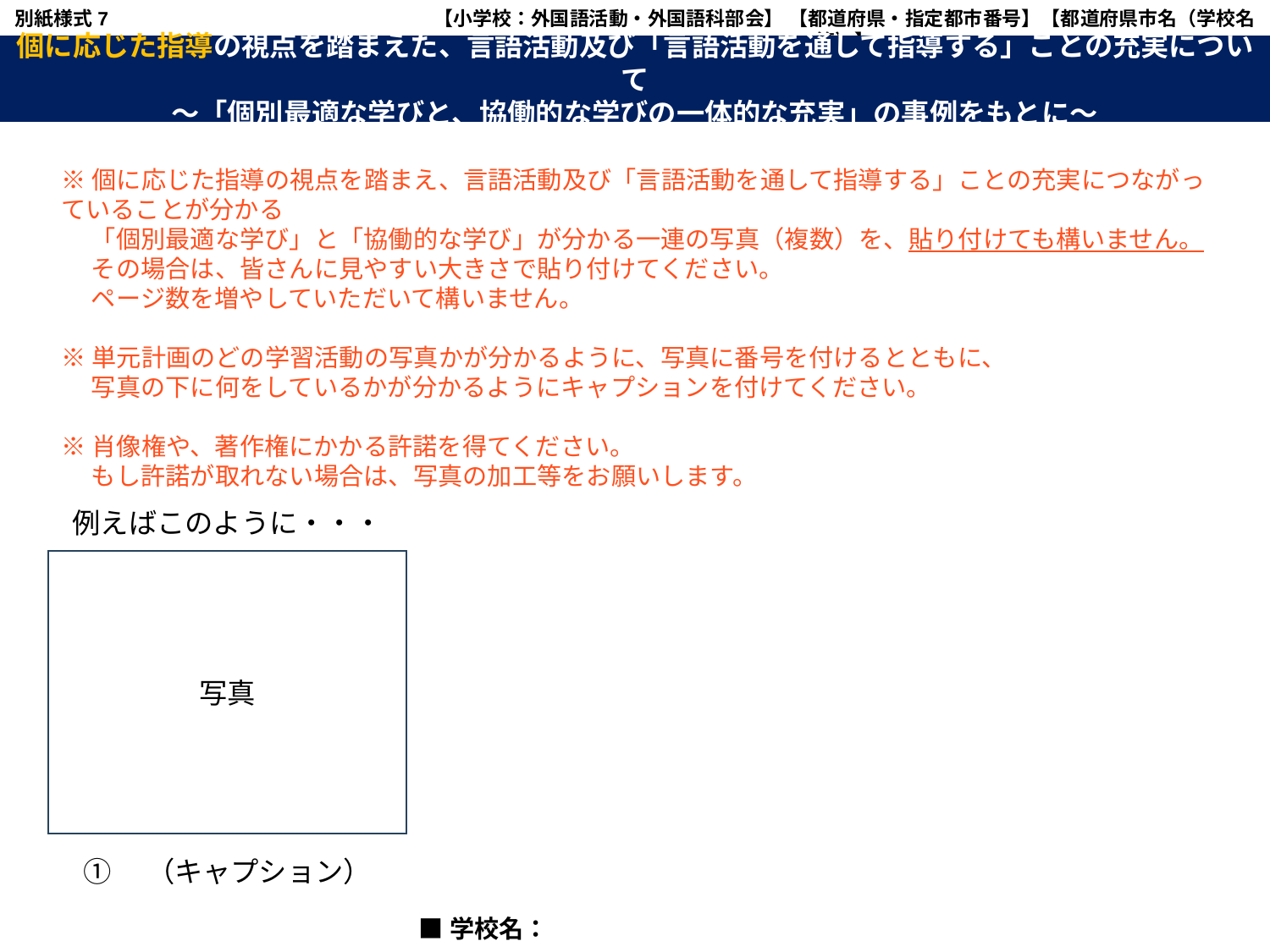

別紙様式7
【小学校：外国語活動・外国語科部会】 【都道府県・指定都市番号】【都道府県市名（学校名等）】
【】については、関係する都道府県市（学校）に応じ修正すること。
個に応じた指導の視点を踏まえた、言語活動及び「言語活動を通して指導する」ことの充実について
～「個別最適な学びと、協働的な学びの一体的な充実」の事例をもとに～
※個に応じた指導の視点を踏まえ、言語活動及び「言語活動を通して指導する」ことの充実につながっていることが分かる
　 「個別最適な学び」と「協働的な学び」が分かる一連の写真（複数）を、貼り付けても構いません。
　 その場合は、皆さんに見やすい大きさで貼り付けてください。
　 ページ数を増やしていただいて構いません。

※単元計画のどの学習活動の写真かが分かるように、写真に番号を付けるとともに、
　 写真の下に何をしているかが分かるようにキャプションを付けてください。

※肖像権や、著作権にかかる許諾を得てください。
　 もし許諾が取れない場合は、写真の加工等をお願いします。
例えばこのように・・・
写真
①　（キャプション）
■学校名：